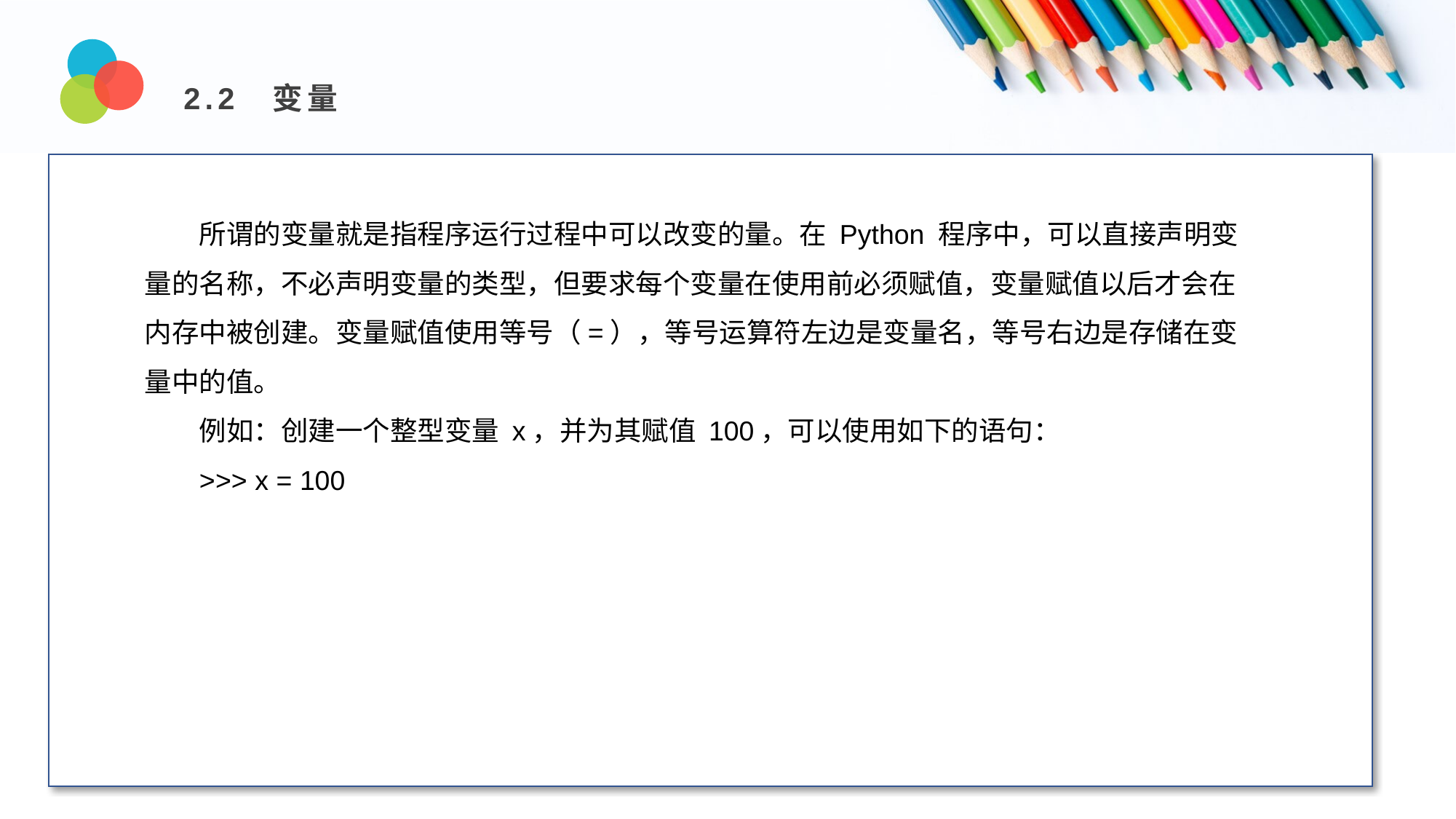

2.2  变量
Design and Production
所谓的变量就是指程序运行过程中可以改变的量。在 Python 程序中，可以直接声明变量的名称，不必声明变量的类型，但要求每个变量在使用前必须赋值，变量赋值以后才会在内存中被创建。变量赋值使用等号（=），等号运算符左边是变量名，等号右边是存储在变量中的值。
例如：创建一个整型变量 x，并为其赋值 100，可以使用如下的语句：
>>> x = 100